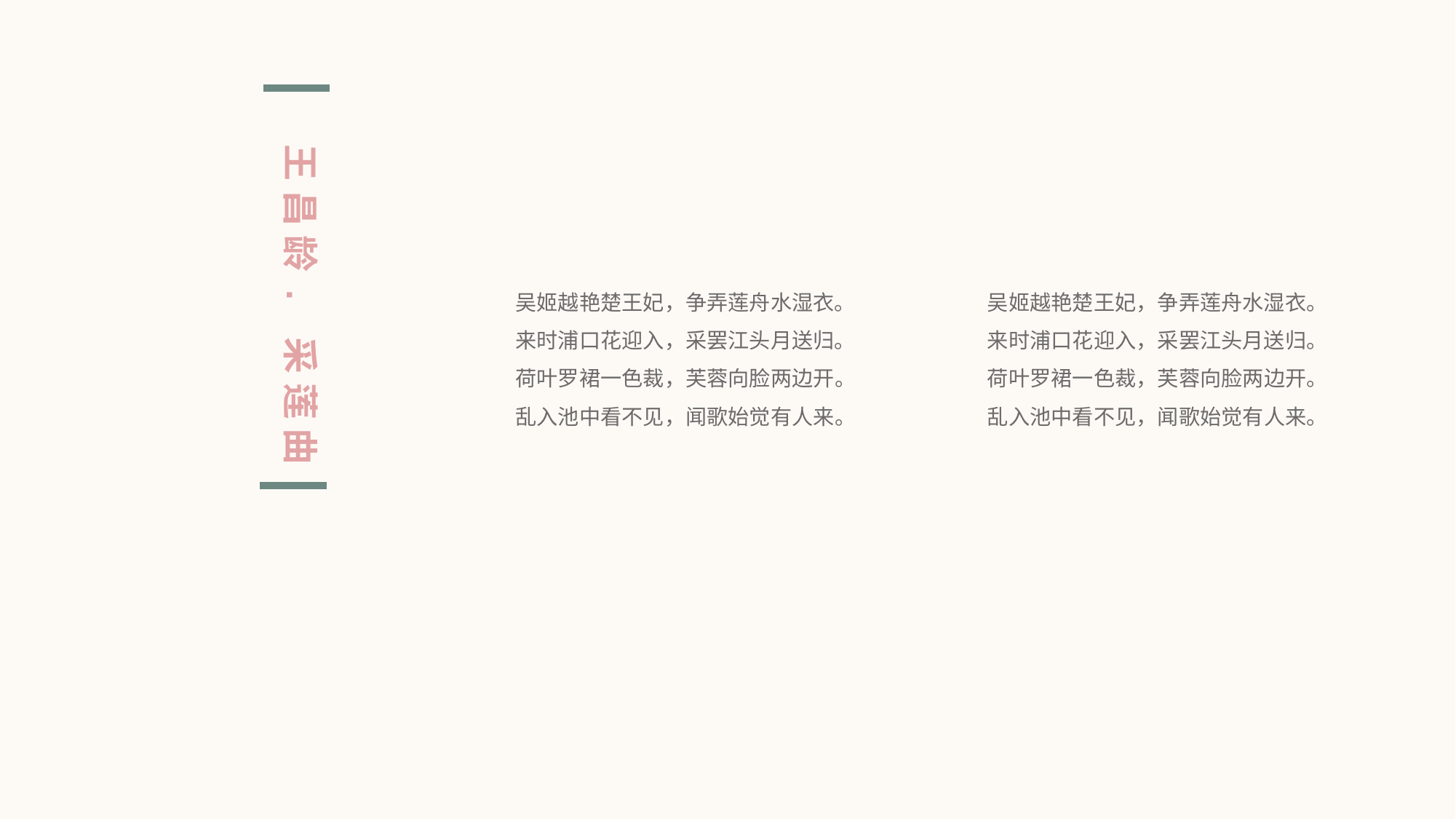

王昌龄. 采莲曲
吴姬越艳楚王妃，争弄莲舟水湿衣。
来时浦口花迎入，采罢江头月送归。
荷叶罗裙一色裁，芙蓉向脸两边开。
乱入池中看不见，闻歌始觉有人来。
吴姬越艳楚王妃，争弄莲舟水湿衣。
来时浦口花迎入，采罢江头月送归。
荷叶罗裙一色裁，芙蓉向脸两边开。
乱入池中看不见，闻歌始觉有人来。